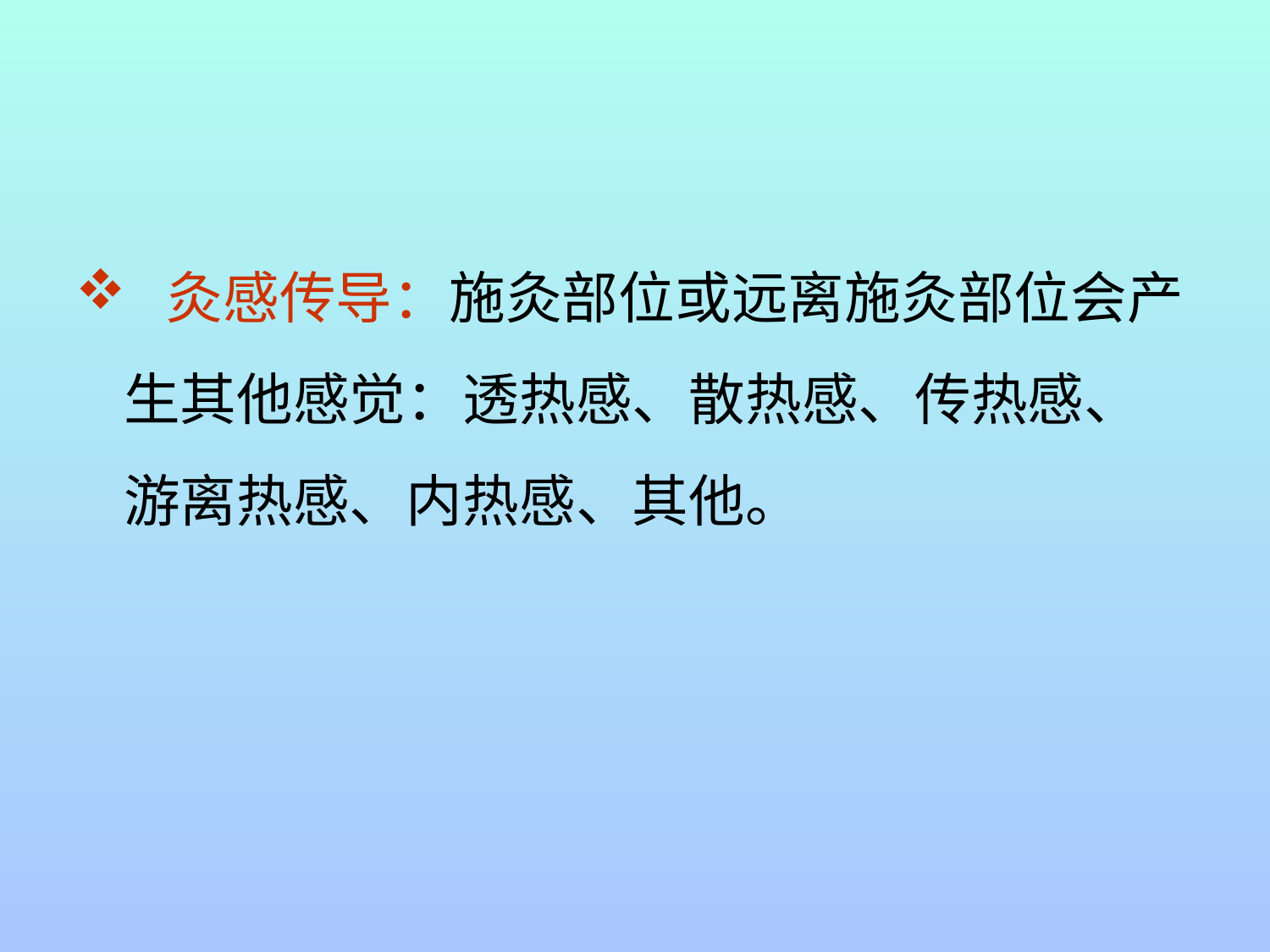

灸感传导：施灸部位或远离施灸部位会产生其他感觉：透热感、散热感、传热感、游离热感、内热感、其他。